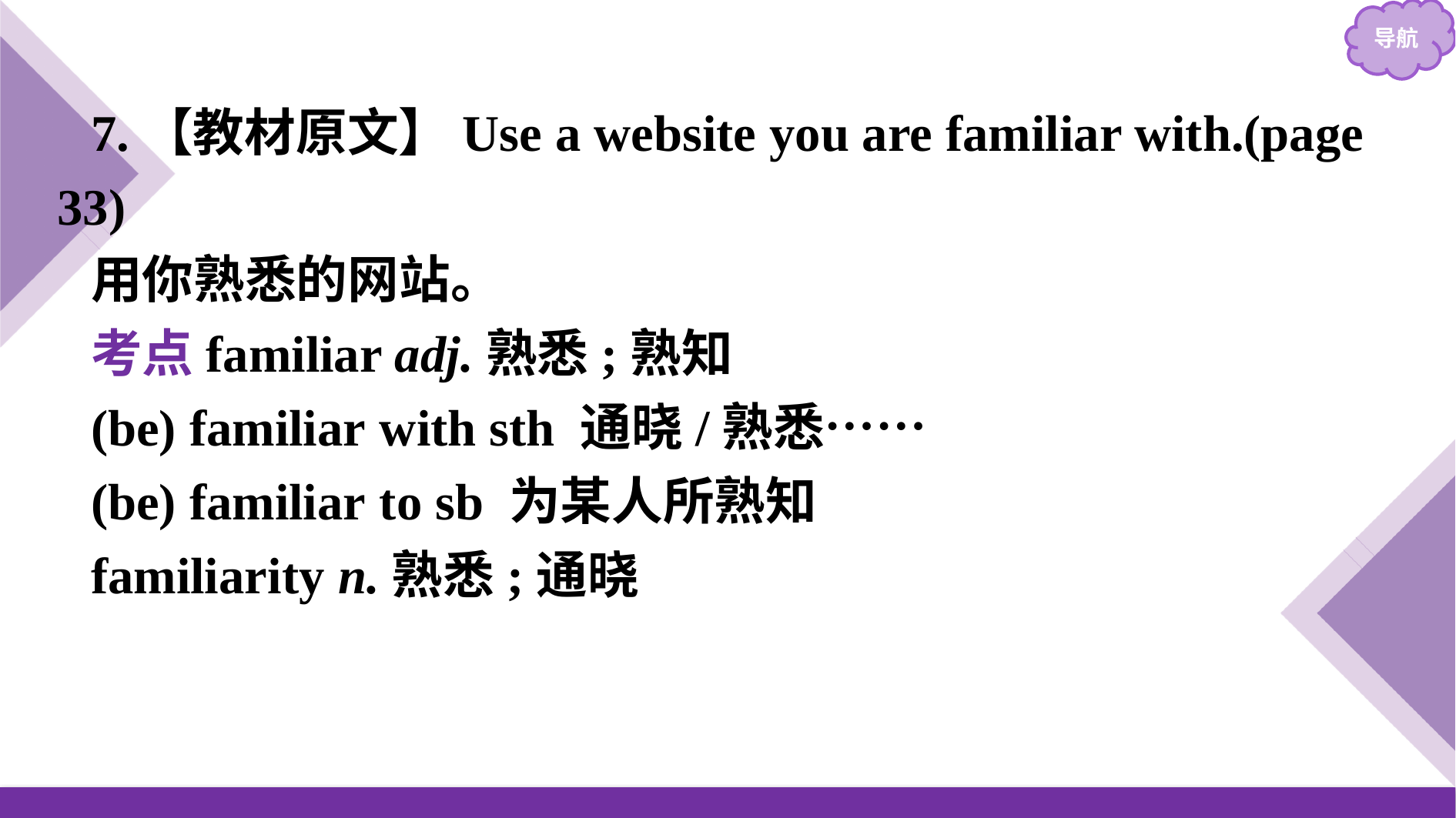

7.【教材原文】Use a website you are familiar with.(page 33)
用你熟悉的网站。
考点familiar adj.熟悉;熟知
(be) familiar with sth 通晓/熟悉……
(be) familiar to sb 为某人所熟知
familiarity n.熟悉;通晓